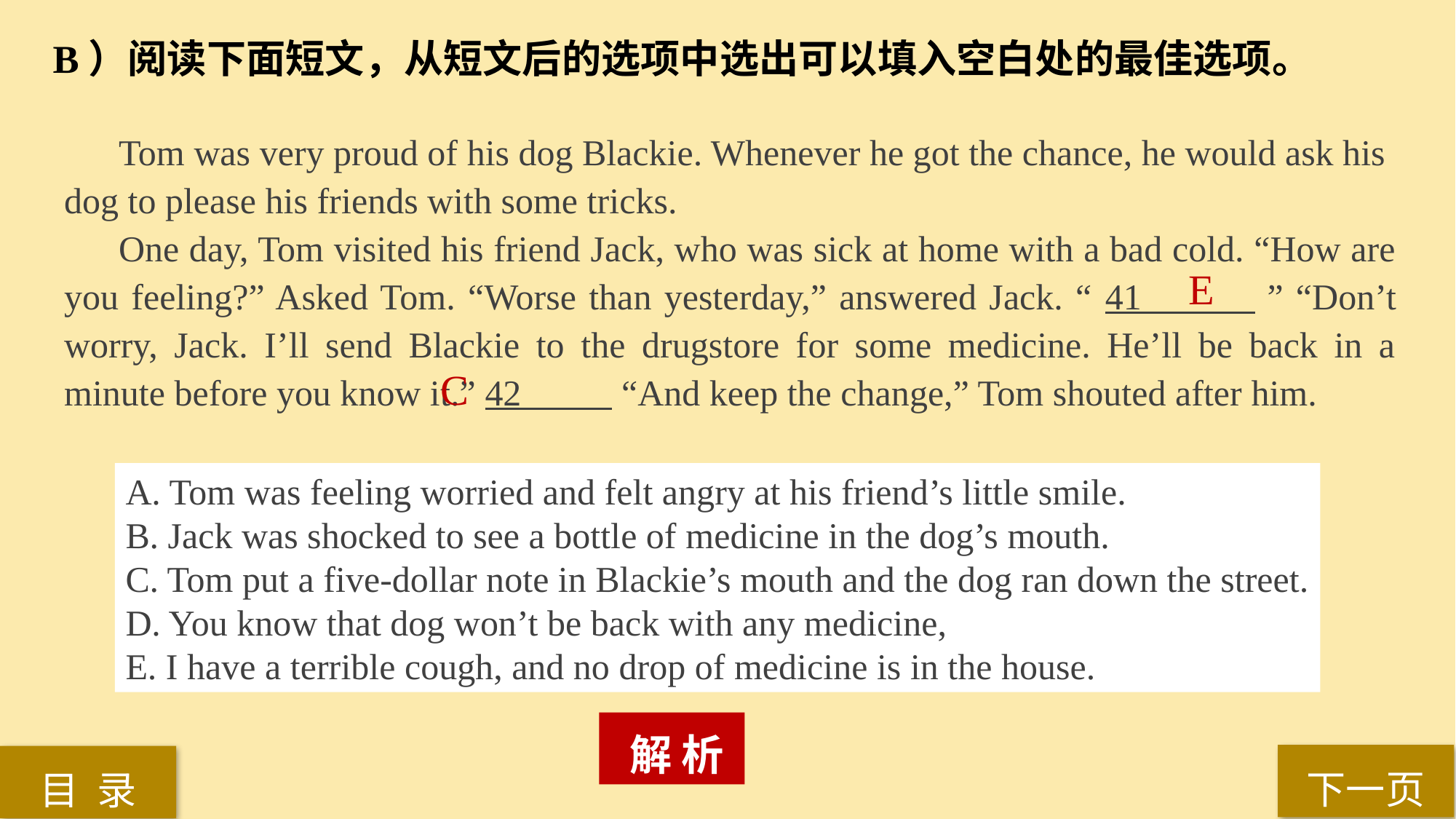

B）阅读下面短文，从短文后的选项中选出可以填入空白处的最佳选项。
      Tom was very proud of his dog Blackie. Whenever he got the chance, he would ask his
dog to please his friends with some tricks.
One day, Tom visited his friend Jack, who was sick at home with a bad cold. “How are you feeling?” Asked Tom. “Worse than yesterday,” answered Jack. “ 41          ” “Don’t worry, Jack. I’ll send Blackie to the drugstore for some medicine. He’ll be back in a minute before you know it.” 42           “And keep the change,” Tom shouted after him.
E
C
A. Tom was feeling worried and felt angry at his friend’s little smile.
B. Jack was shocked to see a bottle of medicine in the dog’s mouth.
C. Tom put a five-dollar note in Blackie’s mouth and the dog ran down the street.
D. You know that dog won’t be back with any medicine,
E. I have a terrible cough, and no drop of medicine is in the house.
 解 析